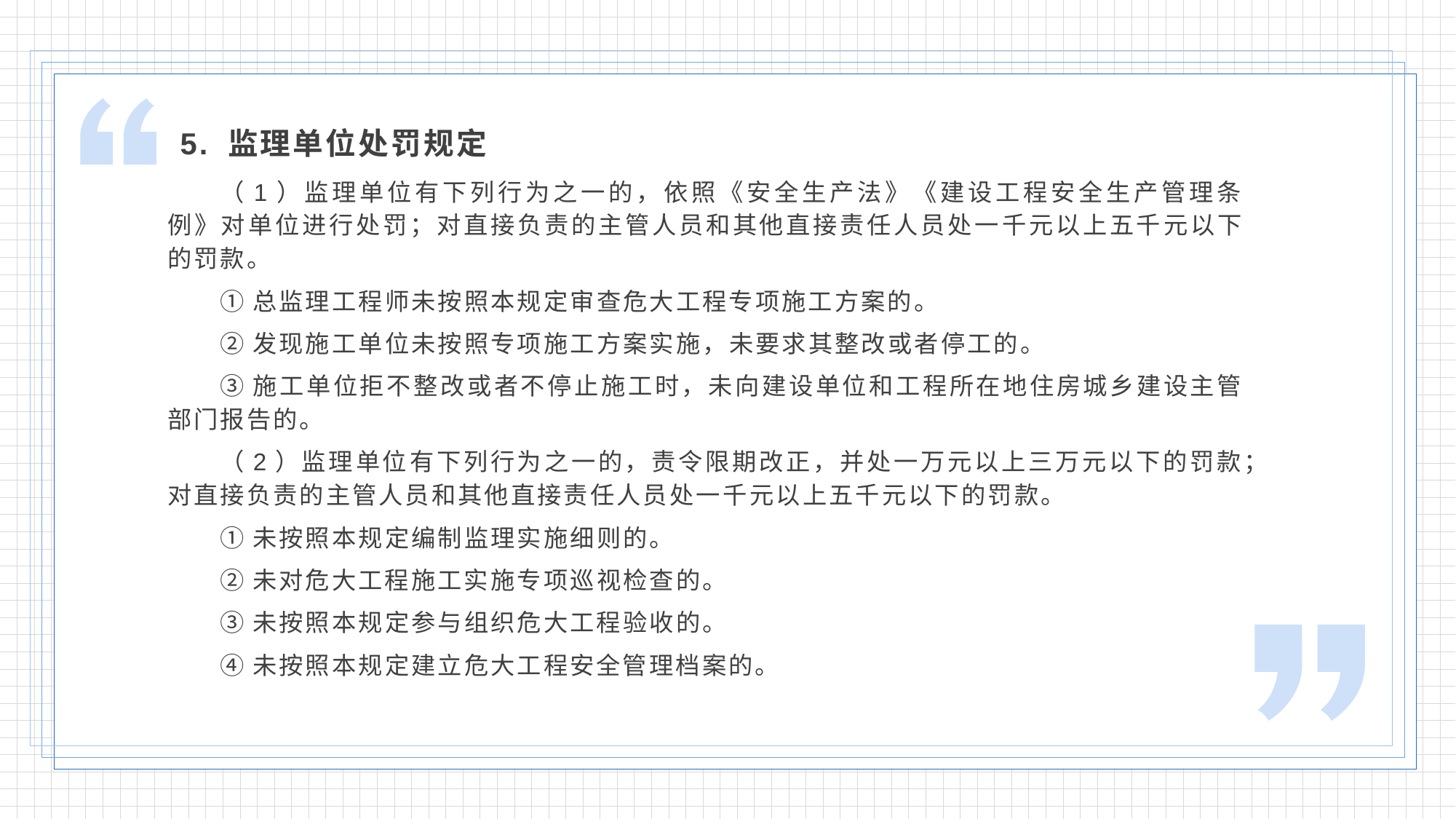

5. 监理单位处罚规定

（1）监理单位有下列行为之一的，依照《安全生产法》《建设工程安全生产管理条例》对单位进行处罚；对直接负责的主管人员和其他直接责任人员处一千元以上五千元以下的罚款。
①总监理工程师未按照本规定审查危大工程专项施工方案的。
②发现施工单位未按照专项施工方案实施，未要求其整改或者停工的。
③施工单位拒不整改或者不停止施工时，未向建设单位和工程所在地住房城乡建设主管部门报告的。
（2）监理单位有下列行为之一的，责令限期改正，并处一万元以上三万元以下的罚款；对直接负责的主管人员和其他直接责任人员处一千元以上五千元以下的罚款。
①未按照本规定编制监理实施细则的。
②未对危大工程施工实施专项巡视检查的。
③未按照本规定参与组织危大工程验收的。
④未按照本规定建立危大工程安全管理档案的。